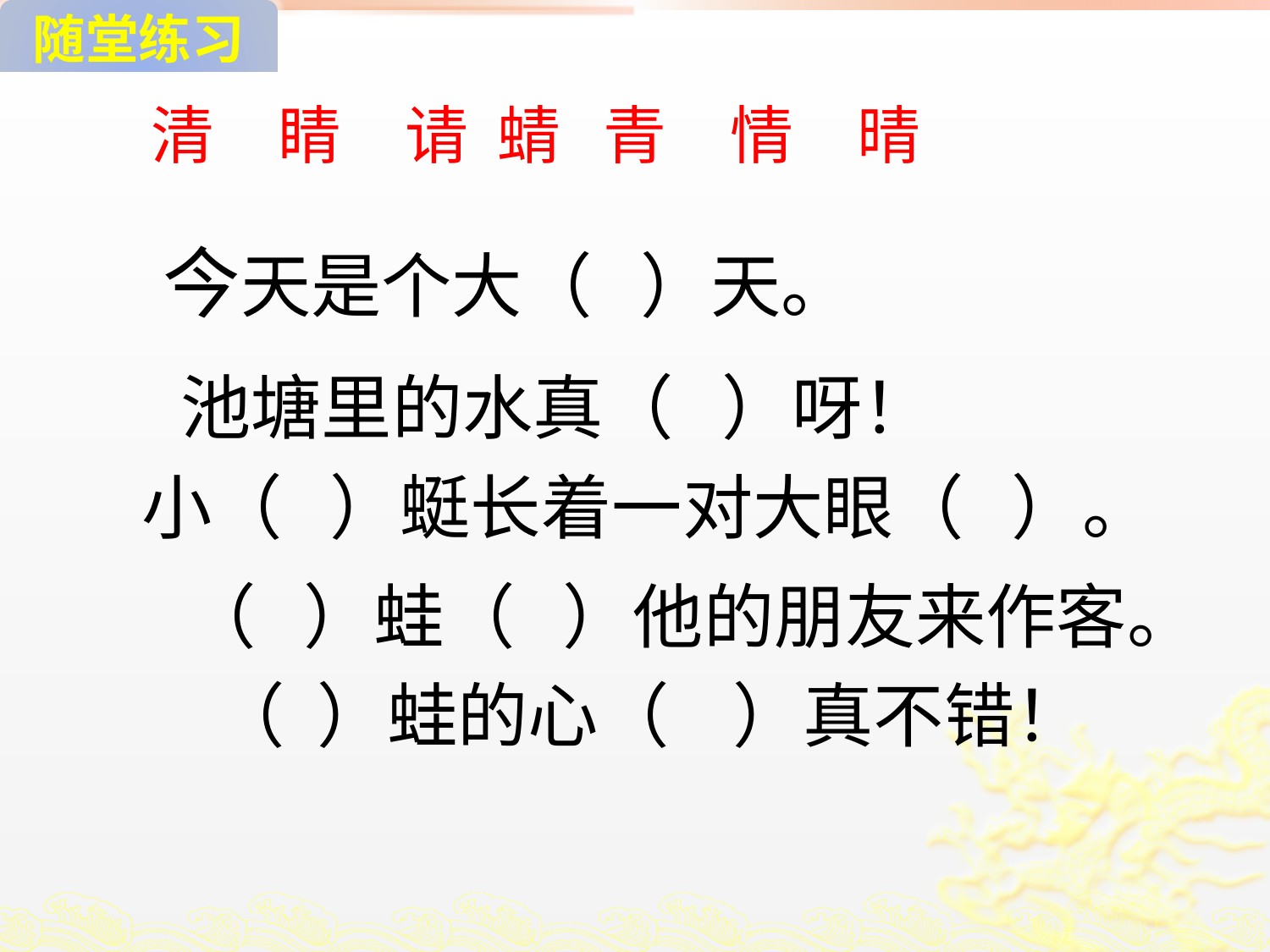

随堂练习
清　睛　请  蜻   青　情　晴
今天是个大（   ）天。
池塘里的水真（   ）呀！
小（   ）蜓长着一对大眼（   ）。
（   ）蛙（   ）他的朋友来作客。
（  ）蛙的心（    ）真不错！